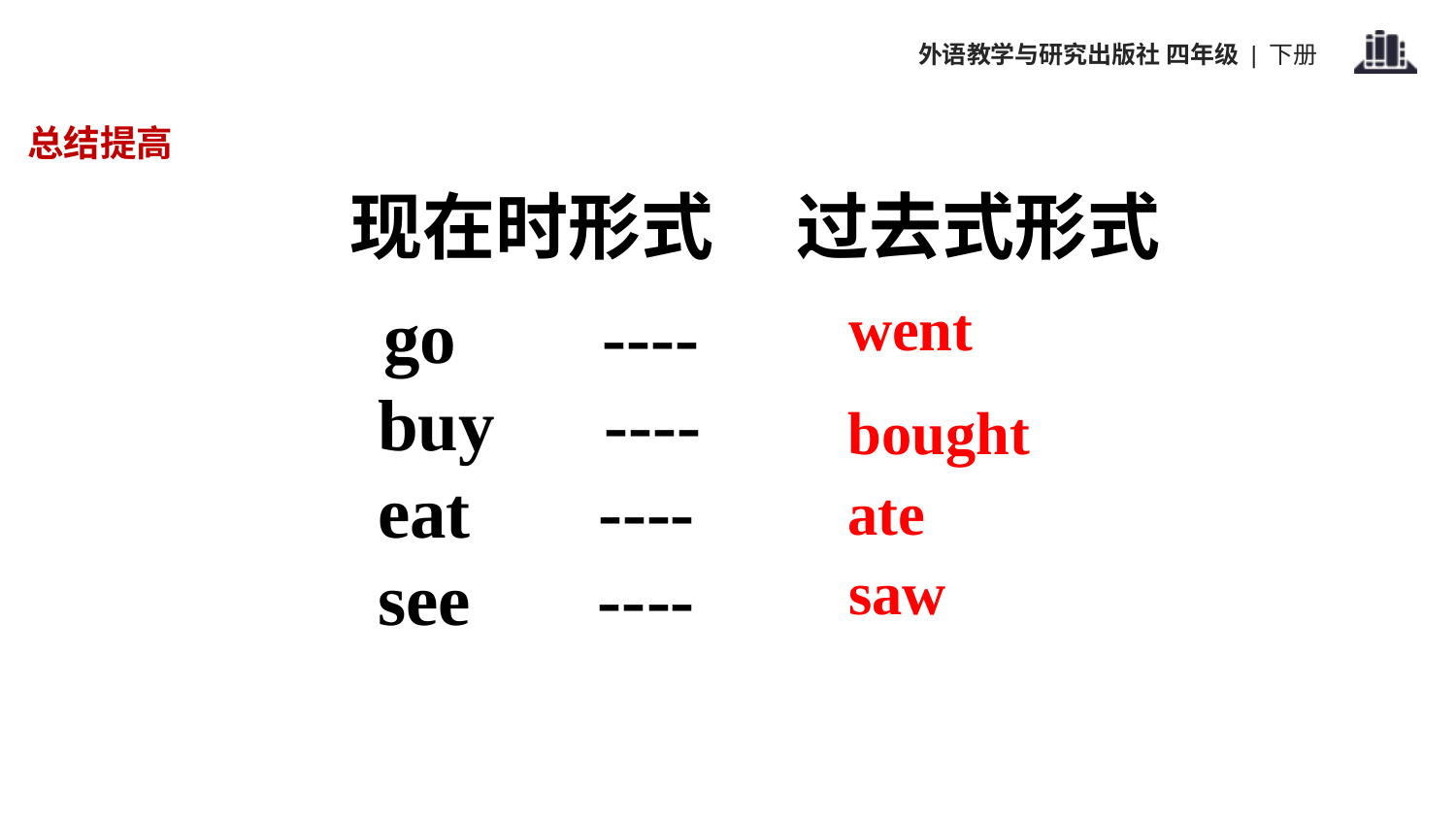

总结提高
     现在时形式     过去式形式
   go        ----
   buy      ----
   eat       ----
   see       ----

went
bought
 ate
saw